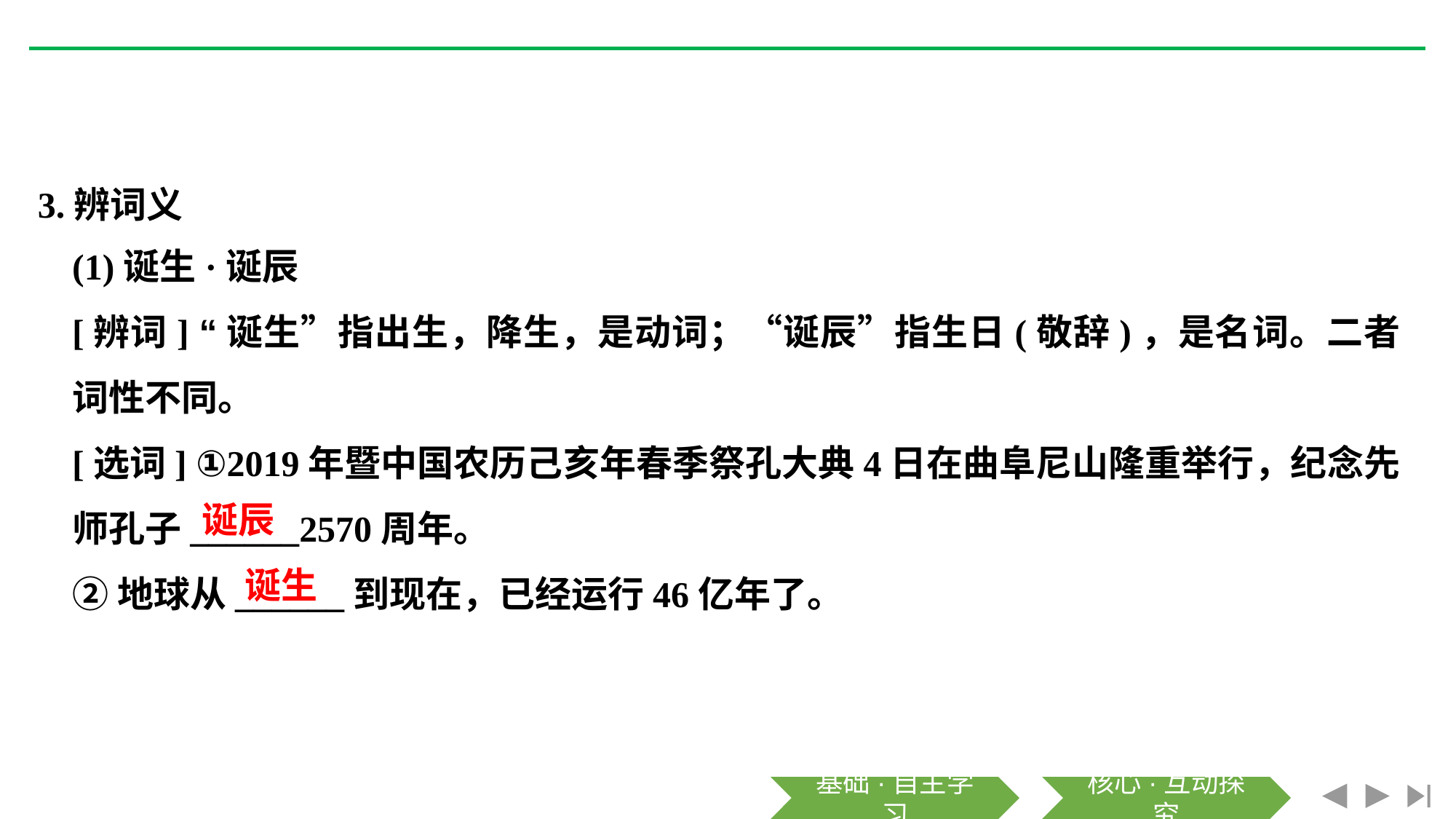

3.辨词义
(1)诞生·诞辰
[辨词] “诞生”指出生，降生，是动词；“诞辰”指生日(敬辞)，是名词。二者词性不同。
[选词] ①2019年暨中国农历己亥年春季祭孔大典4日在曲阜尼山隆重举行，纪念先师孔子______2570周年。
②地球从______到现在，已经运行46亿年了。
诞辰
诞生